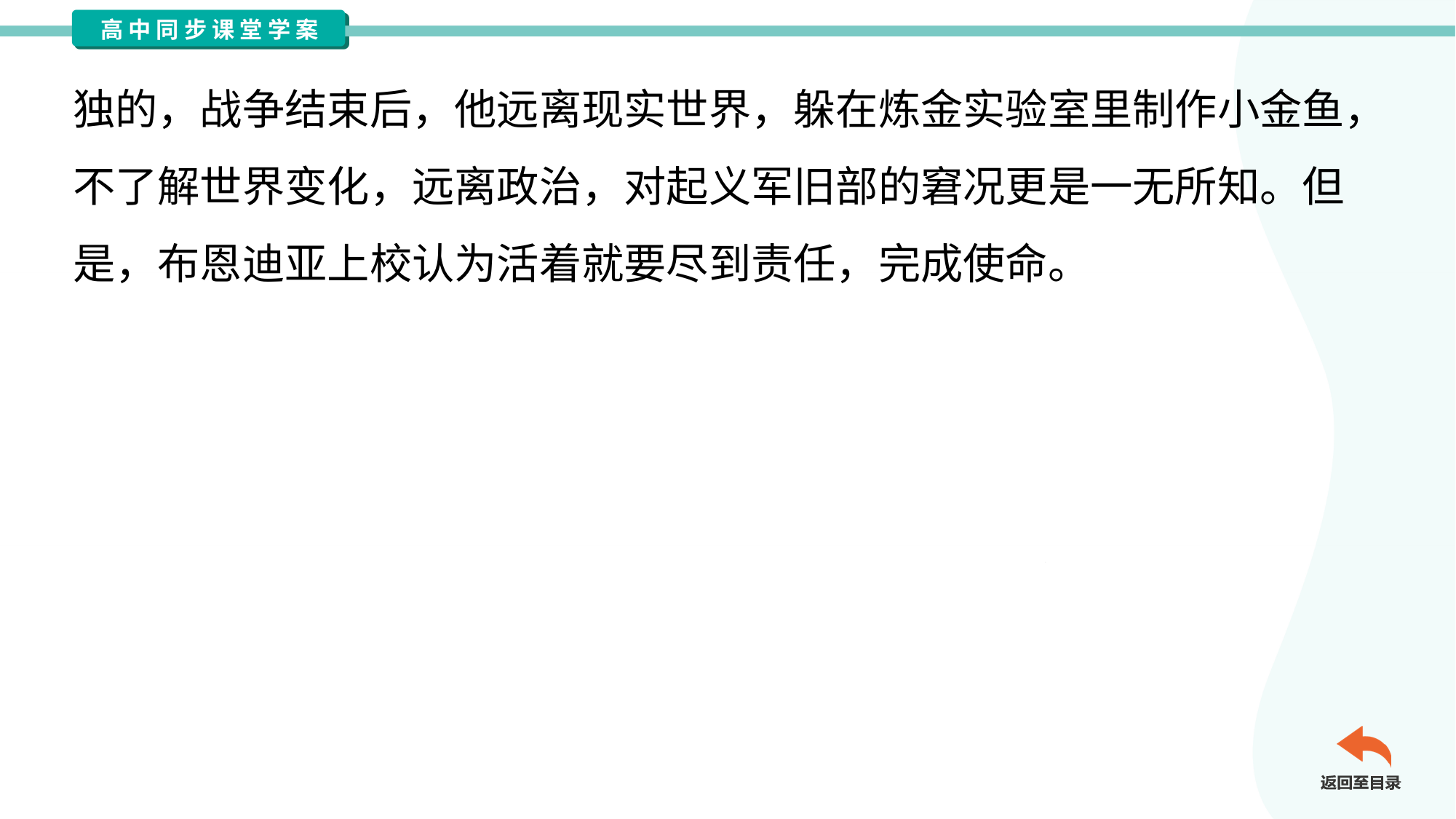

独的，战争结束后，他远离现实世界，躲在炼金实验室里制作小金鱼，
不了解世界变化，远离政治，对起义军旧部的窘况更是一无所知。但
是，布恩迪亚上校认为活着就要尽到责任，完成使命。